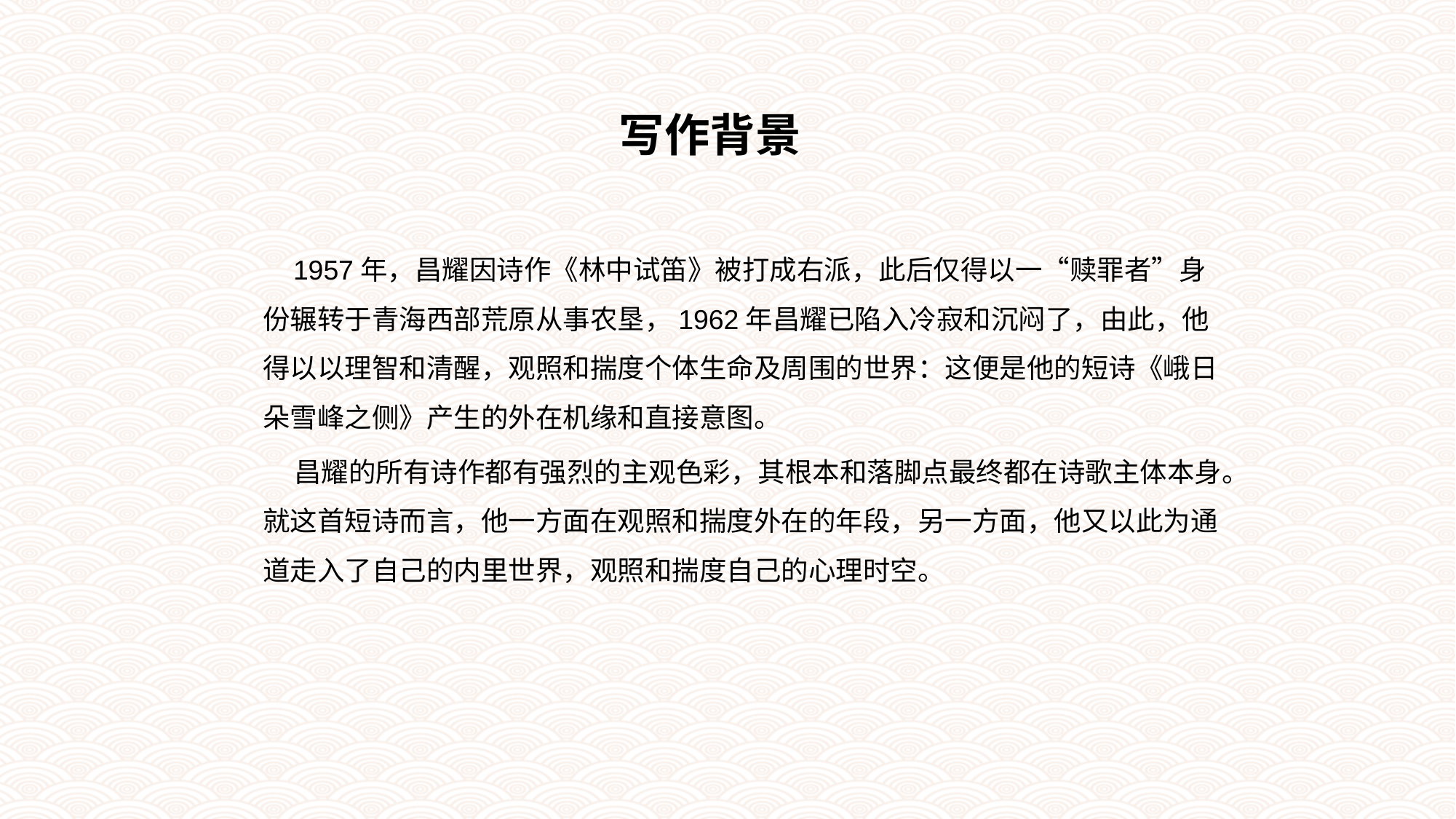

写作背景
    1957年，昌耀因诗作《林中试笛》被打成右派，此后仅得以一“赎罪者”身份辗转于青海西部荒原从事农垦，1962年昌耀已陷入冷寂和沉闷了，由此，他得以以理智和清醒，观照和揣度个体生命及周围的世界：这便是他的短诗《峨日朵雪峰之侧》产生的外在机缘和直接意图。
    昌耀的所有诗作都有强烈的主观色彩，其根本和落脚点最终都在诗歌主体本身。就这首短诗而言，他一方面在观照和揣度外在的年段，另一方面，他又以此为通道走入了自己的内里世界，观照和揣度自己的心理时空。